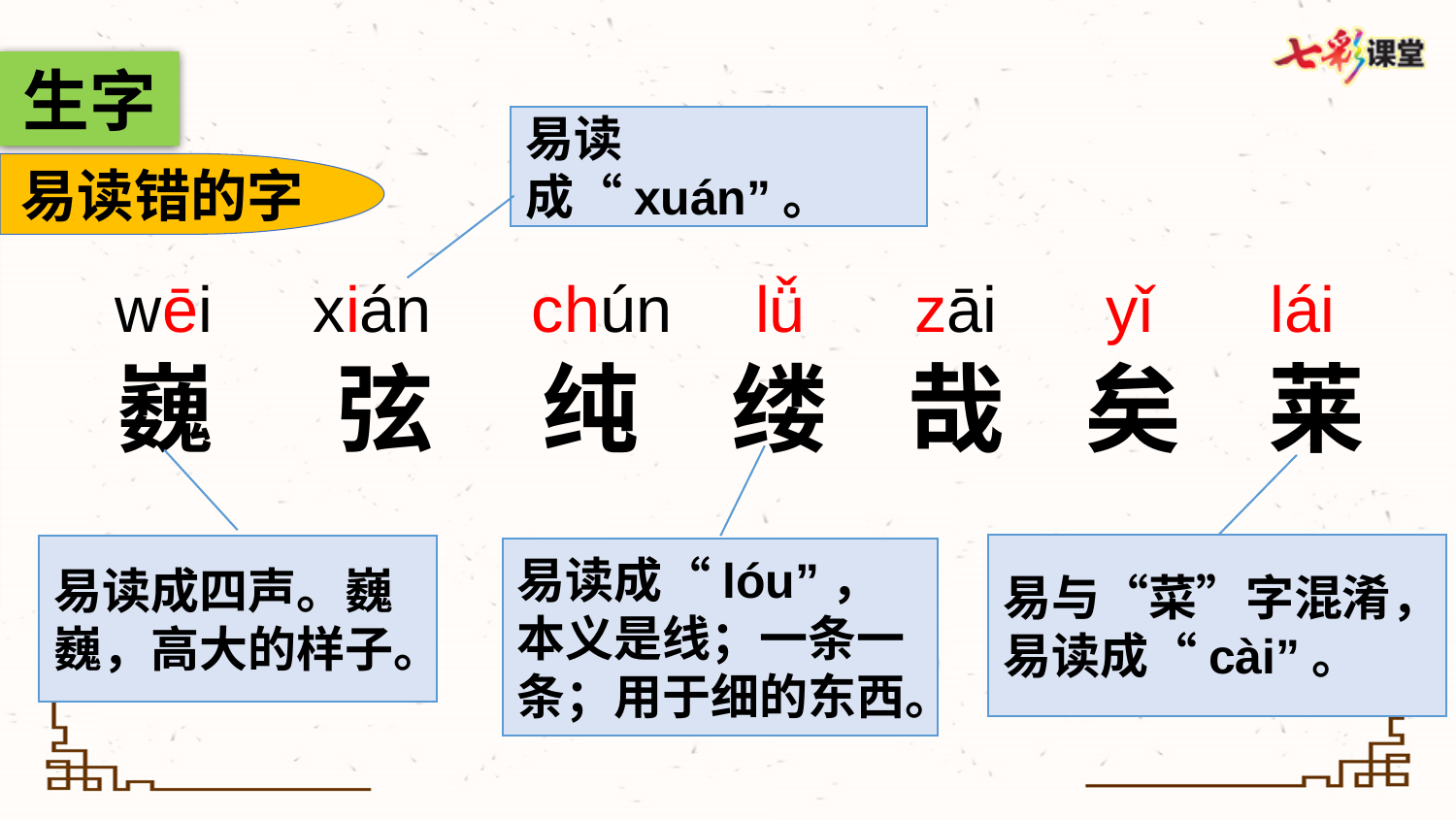

生字
易读成“xuán”。

易读错的字
zāi
yǐ
lái
wēi
chún
xián
lǚ
哉
矣
莱
巍
弦
纯
缕
易与“菜”字混淆，易读成“cài”。
易读成四声。巍巍，高大的样子。
易读成“lóu”，本义是线；一条一条；用于细的东西。